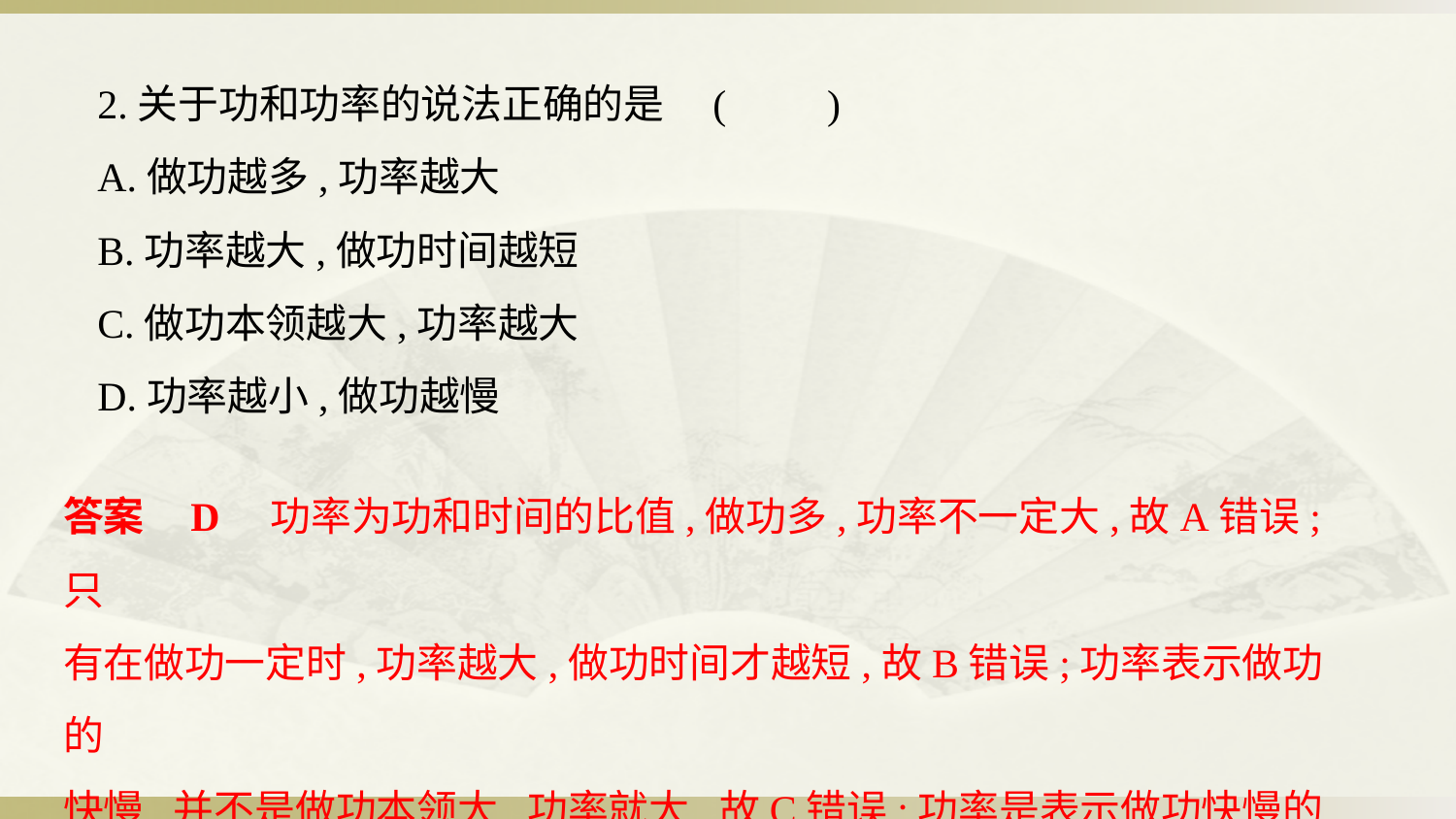

2.关于功和功率的说法正确的是 (　　)
A.做功越多,功率越大
B.功率越大,做功时间越短
C.做功本领越大,功率越大
D.功率越小,做功越慢
答案    D    功率为功和时间的比值,做功多,功率不一定大,故A错误;只
有在做功一定时,功率越大,做功时间才越短,故B错误;功率表示做功的
快慢,并不是做功本领大,功率就大,故C错误;功率是表示做功快慢的物
理量,功率越小,做功越慢,故D正确。